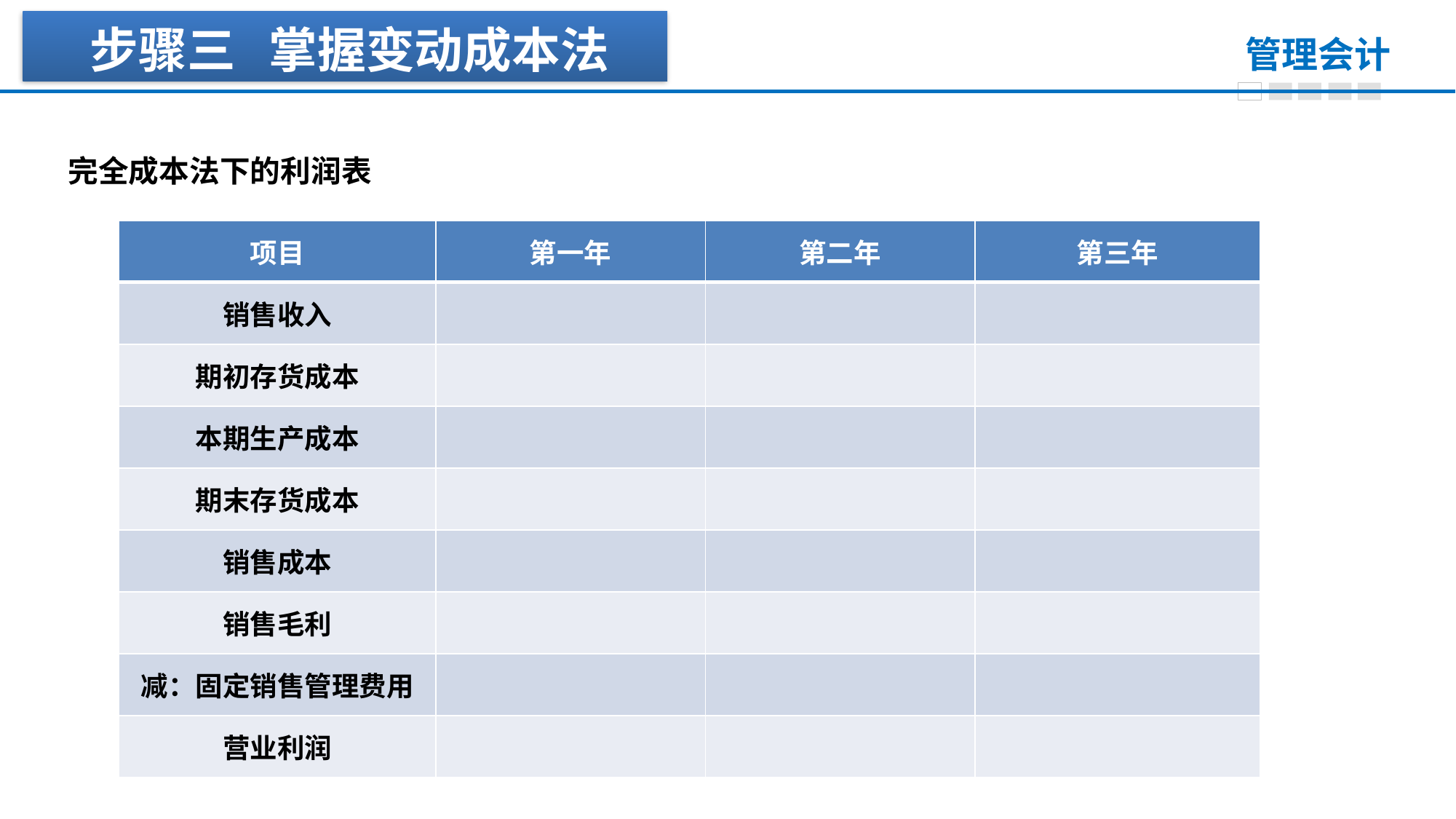

步骤三   掌握变动成本法
完全成本法下的利润表
| 项目 | 第一年 | 第二年 | 第三年 |
| --- | --- | --- | --- |
| 销售收入 |  |  |  |
| 期初存货成本 |  |  |  |
| 本期生产成本 |  |  |  |
| 期末存货成本 |  |  |  |
| 销售成本 |  |  |  |
| 销售毛利 |  |  |  |
| 减：固定销售管理费用 |  |  |  |
| 营业利润 |  |  |  |